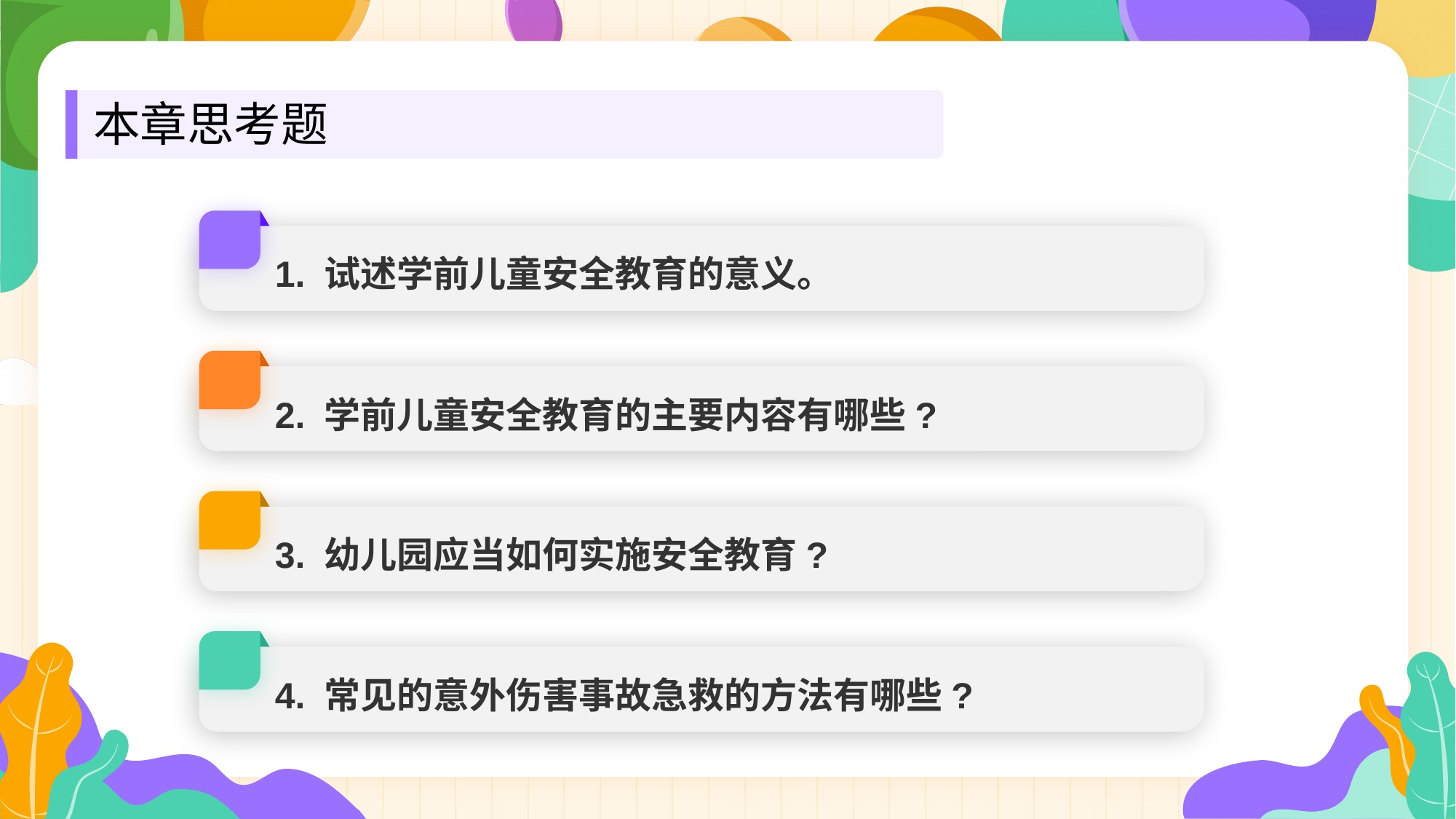

本章思考题

1. 试述学前儿童安全教育的意义。

2. 学前儿童安全教育的主要内容有哪些?

3. 幼儿园应当如何实施安全教育?

4. 常见的意外伤害事故急救的方法有哪些?